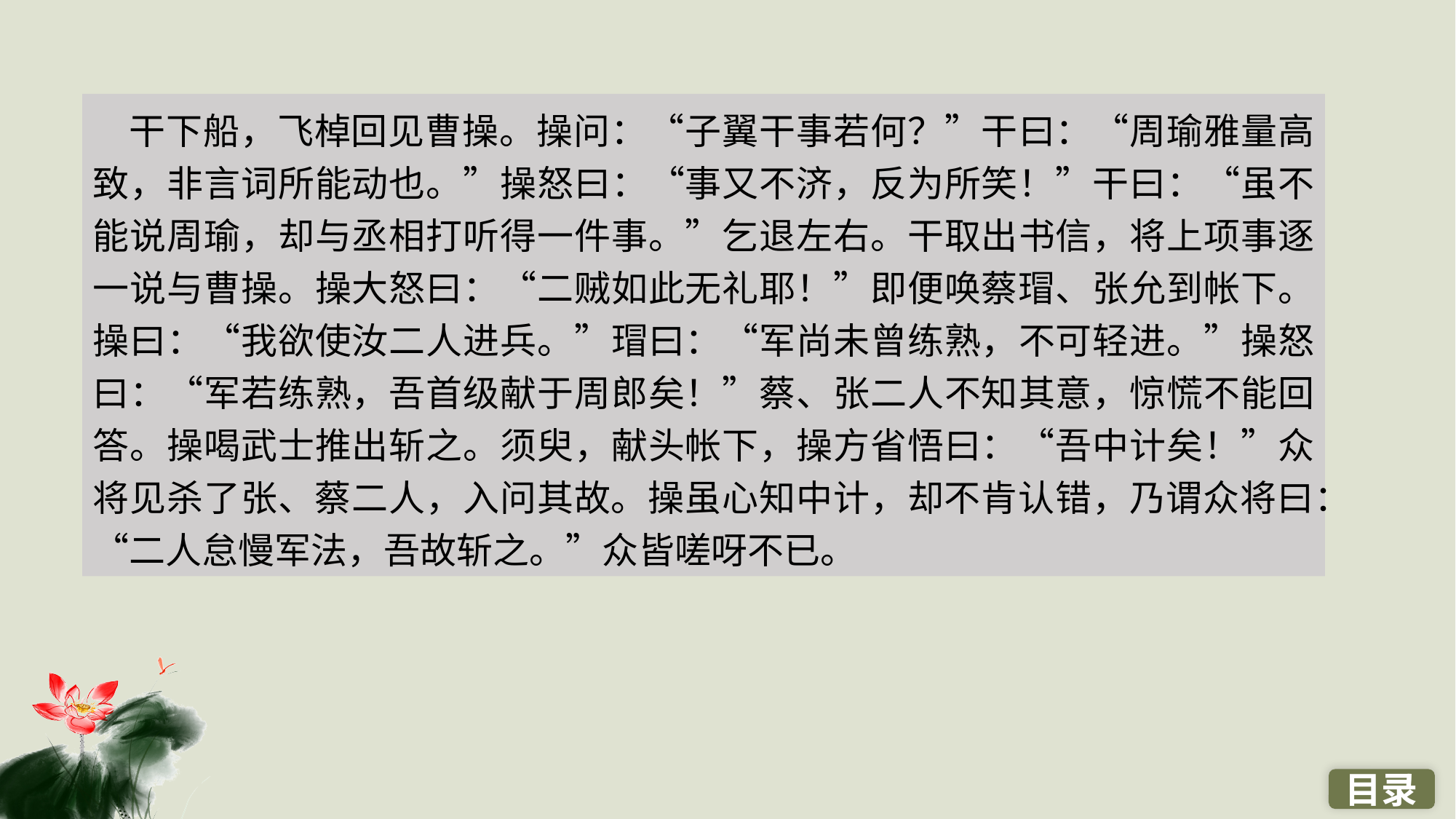

干下船，飞棹回见曹操。操问：“子翼干事若何？”干曰：“周瑜雅量高致，非言词所能动也。”操怒曰：“事又不济，反为所笑！”干曰：“虽不能说周瑜，却与丞相打听得一件事。”乞退左右。干取出书信，将上项事逐一说与曹操。操大怒曰：“二贼如此无礼耶！”即便唤蔡瑁、张允到帐下。操曰：“我欲使汝二人进兵。”瑁曰：“军尚未曾练熟，不可轻进。”操怒曰：“军若练熟，吾首级献于周郎矣！”蔡、张二人不知其意，惊慌不能回答。操喝武士推出斩之。须臾，献头帐下，操方省悟曰：“吾中计矣！”众将见杀了张、蔡二人，入问其故。操虽心知中计，却不肯认错，乃谓众将曰：“二人怠慢军法，吾故斩之。”众皆嗟呀不已。